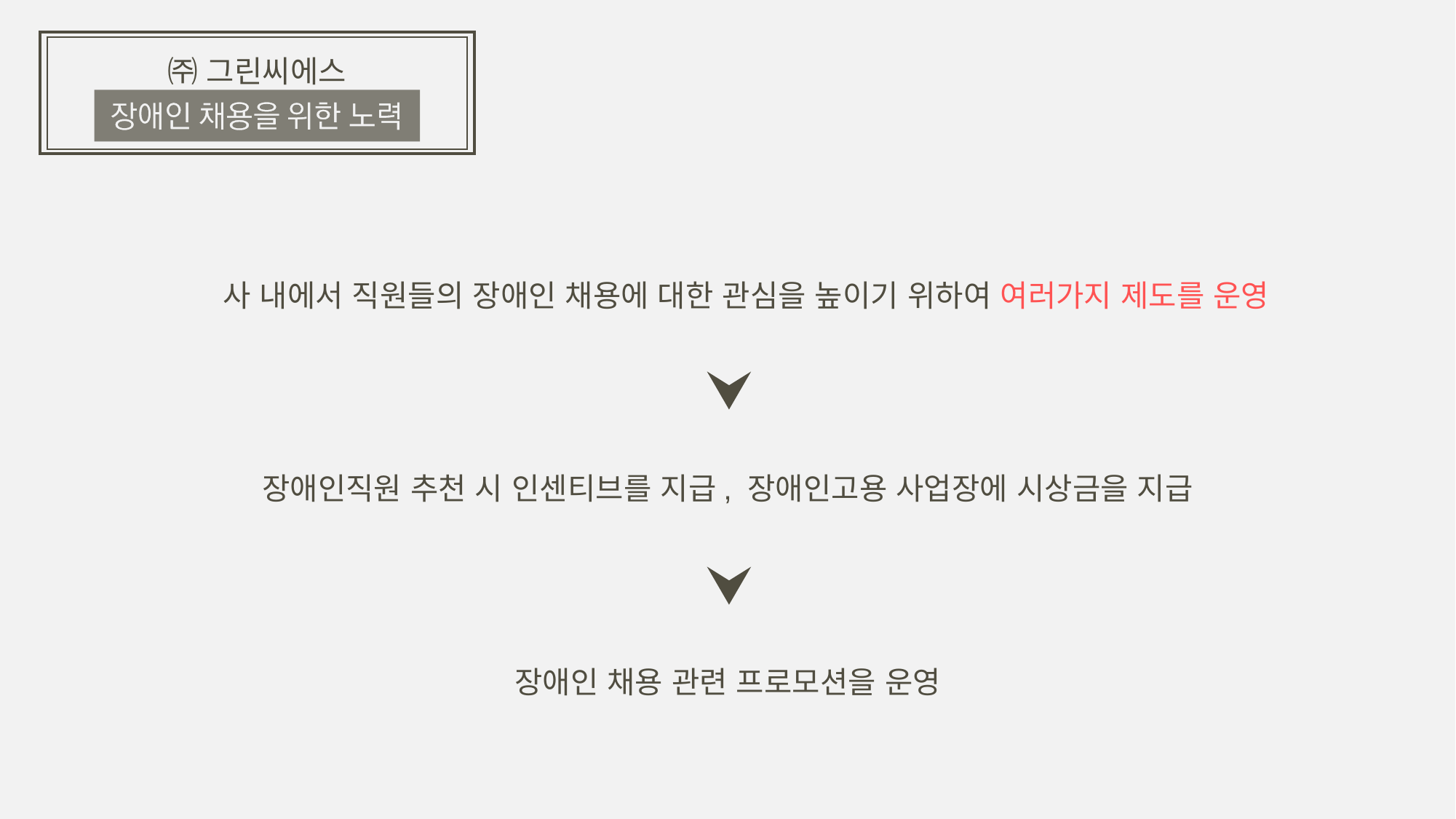

㈜ 그린씨에스

사 내에서 직원들의 장애인 채용에 대한 관심을 높이기 위하여 여러가지 제도를 운영

장애인직원 추천 시 인센티브를 지급, 장애인고용 사업장에 시상금을 지급

장애인 채용 관련 프로모션을 운영